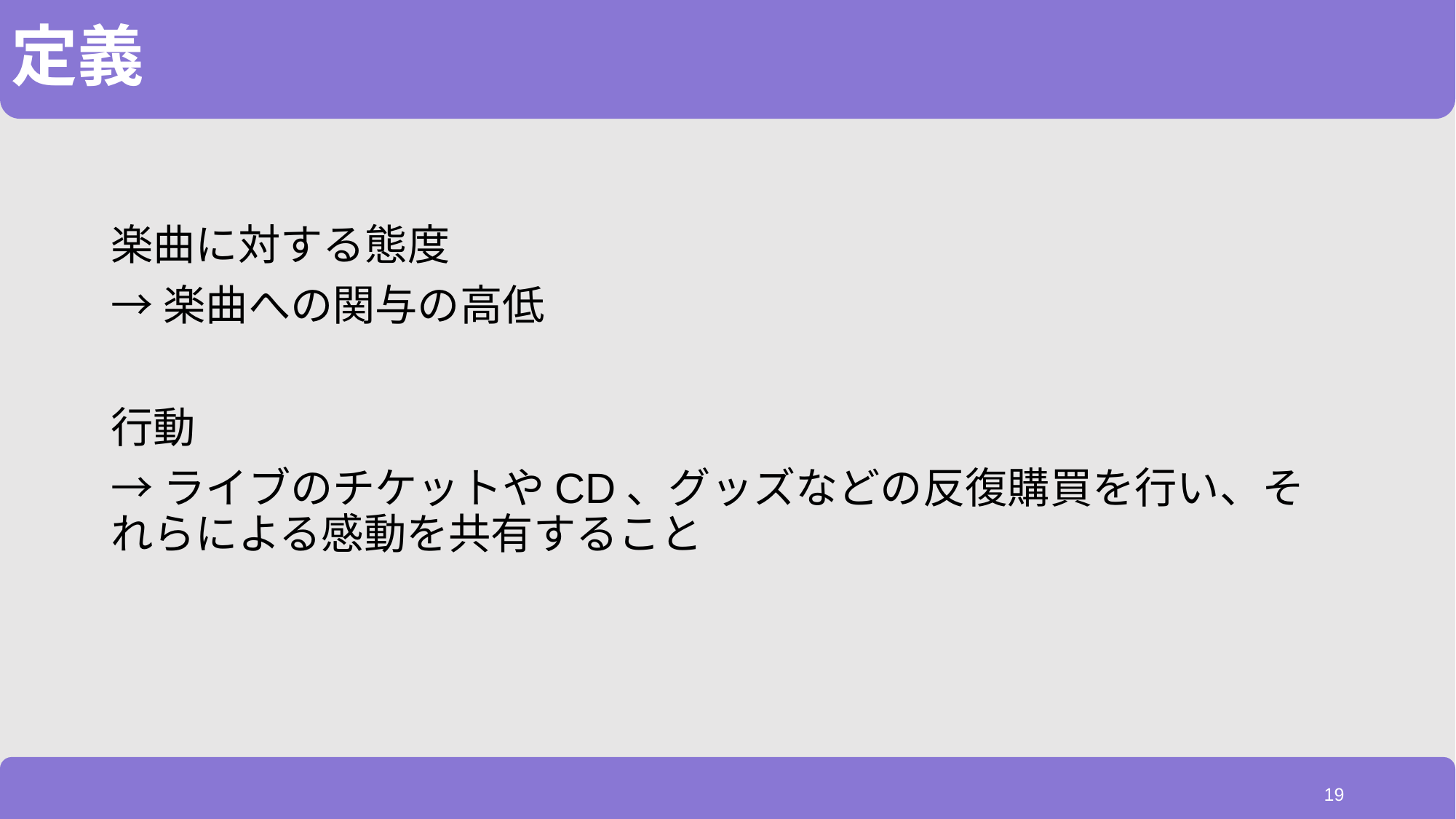

# 定義
楽曲に対する態度
→楽曲への関与の高低

行動
→ライブのチケットやCD、グッズなどの反復購買を行い、それらによる感動を共有すること

19